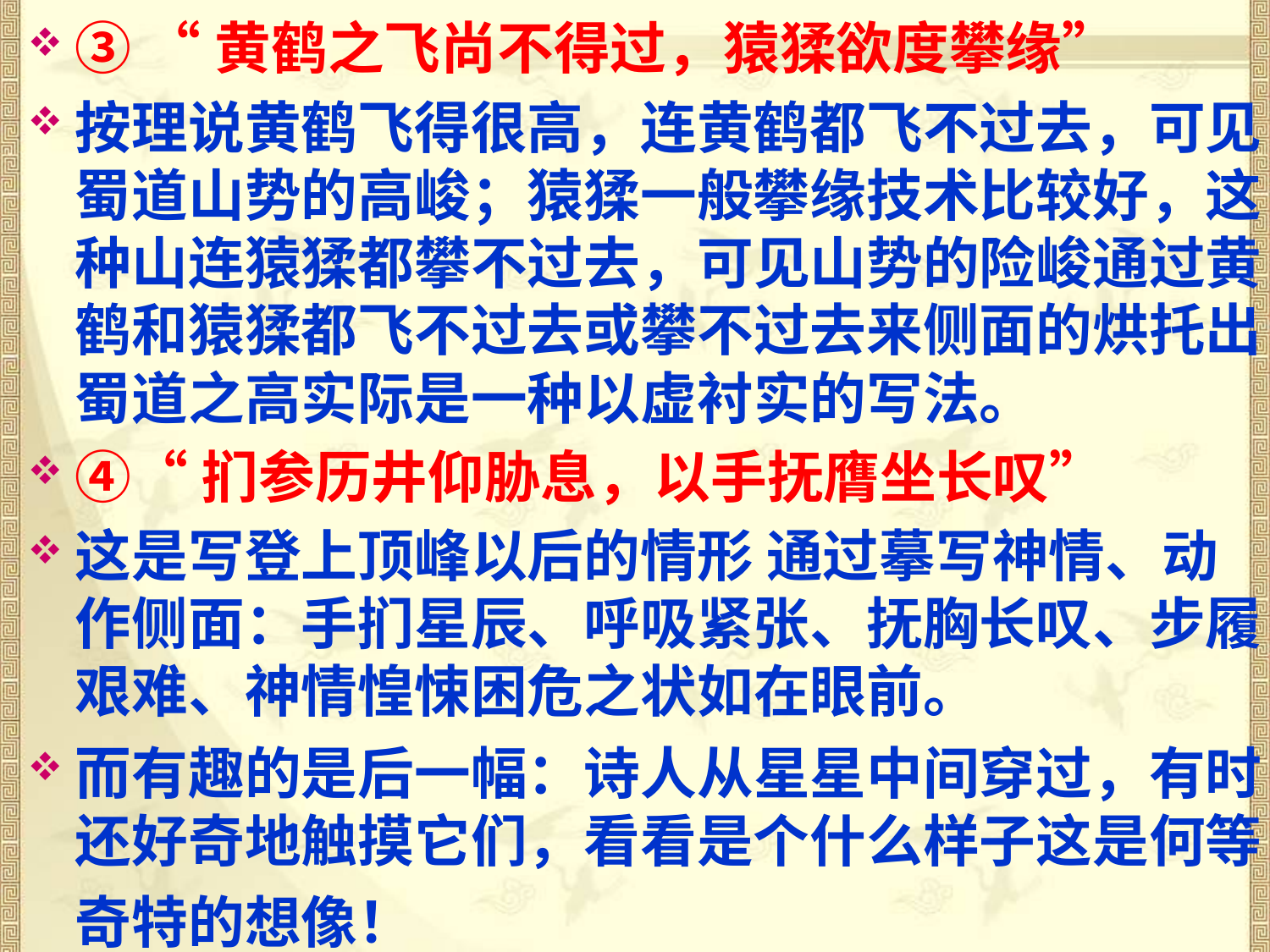

③ “黄鹤之飞尚不得过，猿猱欲度攀缘”
按理说黄鹤飞得很高，连黄鹤都飞不过去，可见蜀道山势的高峻；猿猱一般攀缘技术比较好，这种山连猿猱都攀不过去，可见山势的险峻通过黄鹤和猿猱都飞不过去或攀不过去来侧面的烘托出蜀道之高实际是一种以虚衬实的写法。
④“扪参历井仰胁息，以手抚膺坐长叹”
这是写登上顶峰以后的情形 通过摹写神情、动作侧面：手扪星辰、呼吸紧张、抚胸长叹、步履艰难、神情惶悚困危之状如在眼前。
而有趣的是后一幅：诗人从星星中间穿过，有时还好奇地触摸它们，看看是个什么样子这是何等奇特的想像！